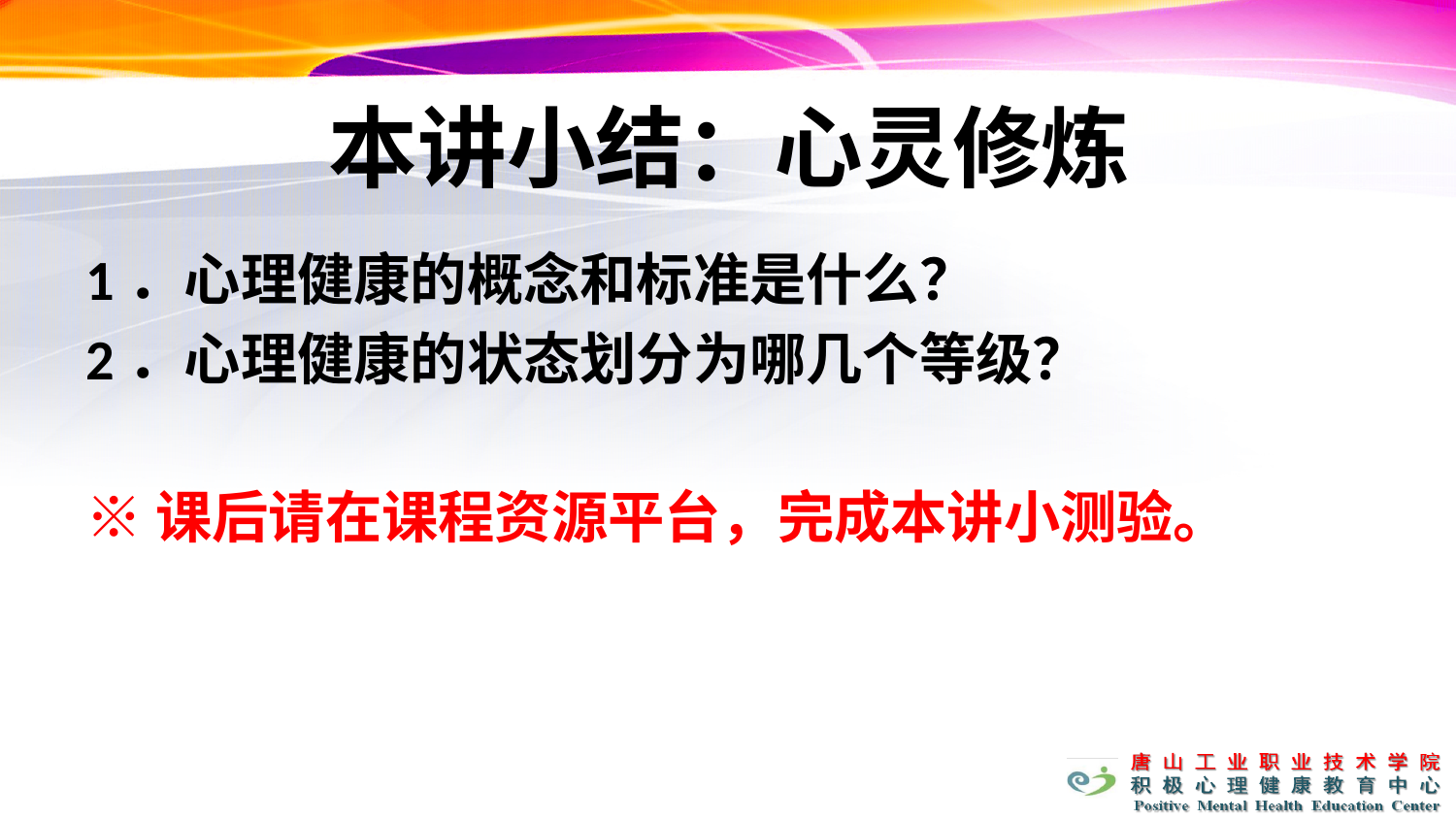

本讲小结：心灵修炼
1．心理健康的概念和标准是什么？
2．心理健康的状态划分为哪几个等级？

※课后请在课程资源平台，完成本讲小测验。